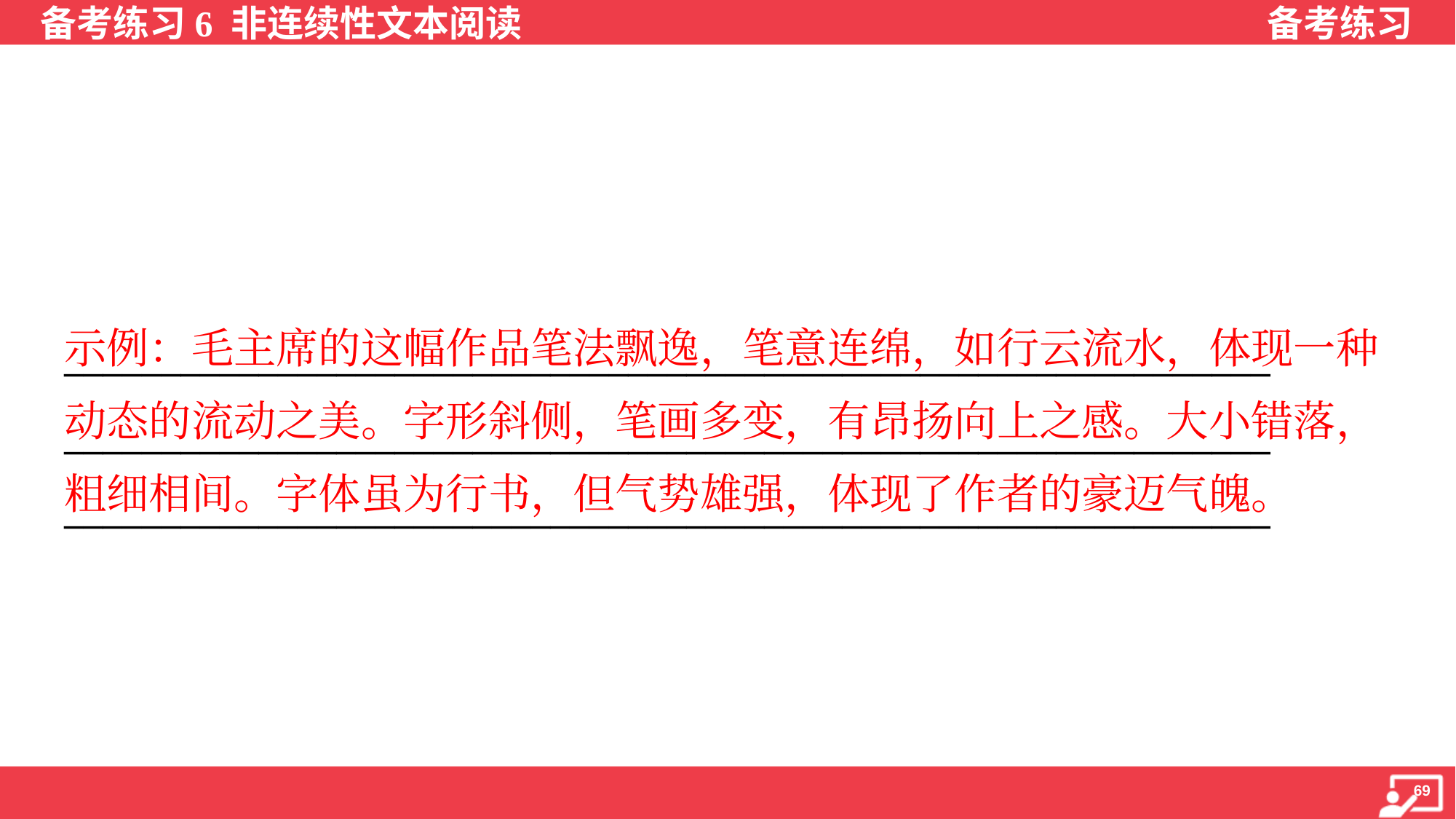

示例：毛主席的这幅作品笔法飘逸，笔意连绵，如行云流水，体现一种
动态的流动之美。字形斜侧，笔画多变，有昂扬向上之感。大小错落，
粗细相间。字体虽为行书，但气势雄强，体现了作者的豪迈气魄。
______________________________________________________________
______________________________________________________________
______________________________________________________________